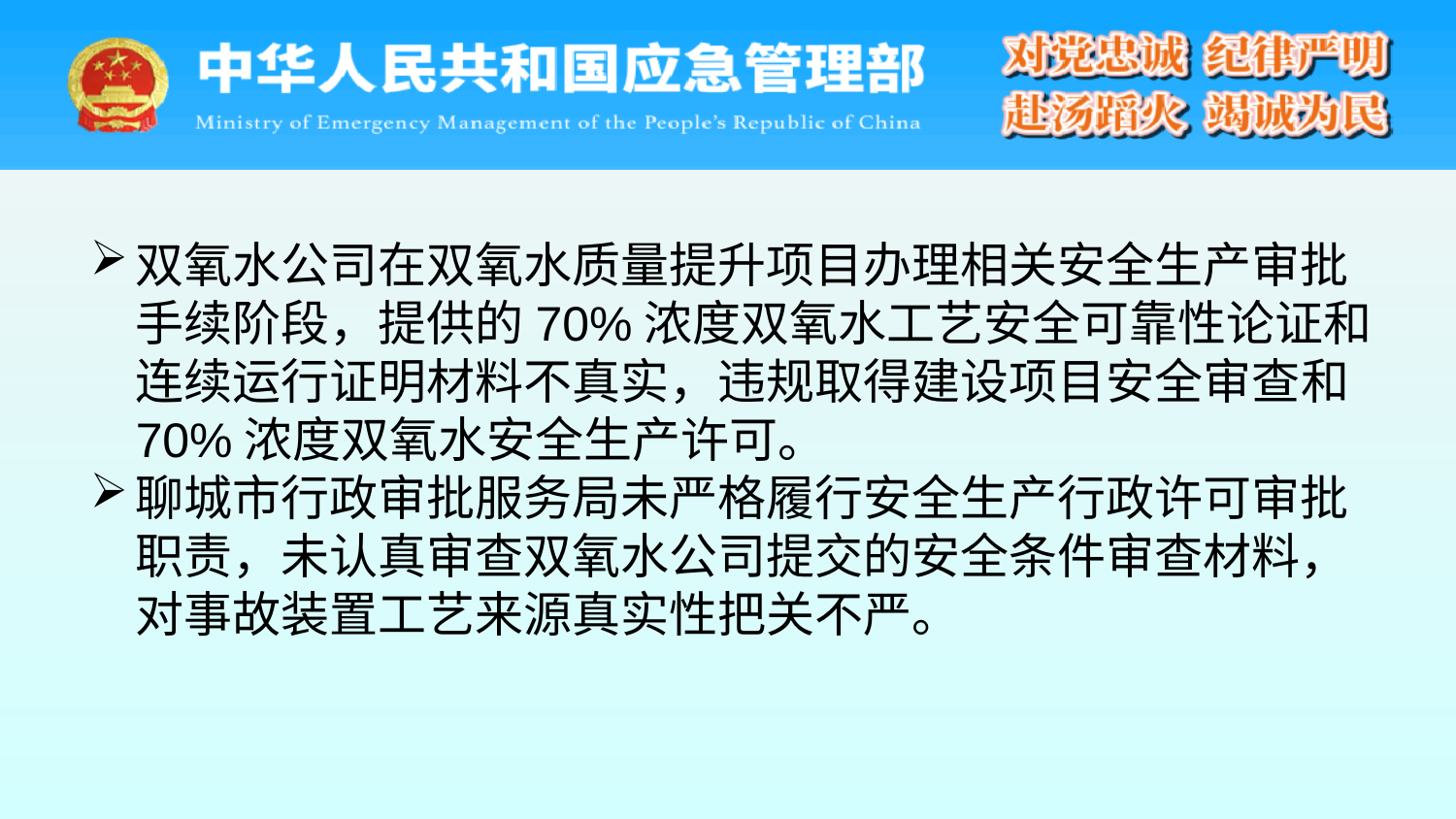

双氧水公司在双氧水质量提升项目办理相关安全生产审批手续阶段，提供的70%浓度双氧水工艺安全可靠性论证和连续运行证明材料不真实，违规取得建设项目安全审查和70%浓度双氧水安全生产许可。
聊城市行政审批服务局未严格履行安全生产行政许可审批职责，未认真审查双氧水公司提交的安全条件审查材料，对事故装置工艺来源真实性把关不严。

36